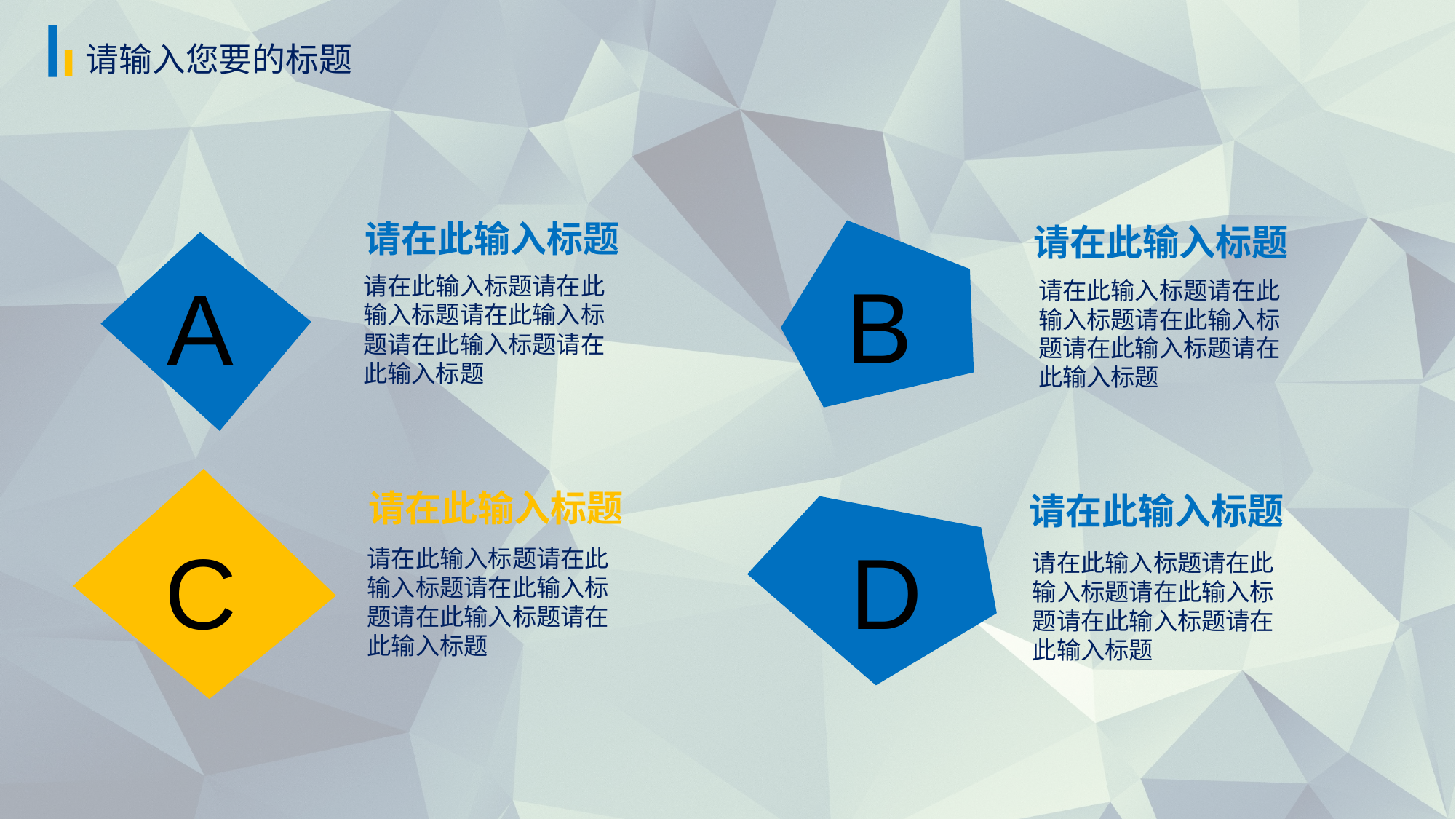

请输入您要的标题

请在此输入标题
请在此输入标题

B
A
请在此输入标题请在此输入标题请在此输入标题请在此输入标题请在此输入标题

请在此输入标题请在此输入标题请在此输入标题请在此输入标题请在此输入标题

请在此输入标题
请在此输入标题

C
D
请在此输入标题请在此输入标题请在此输入标题请在此输入标题请在此输入标题

请在此输入标题请在此输入标题请在此输入标题请在此输入标题请在此输入标题